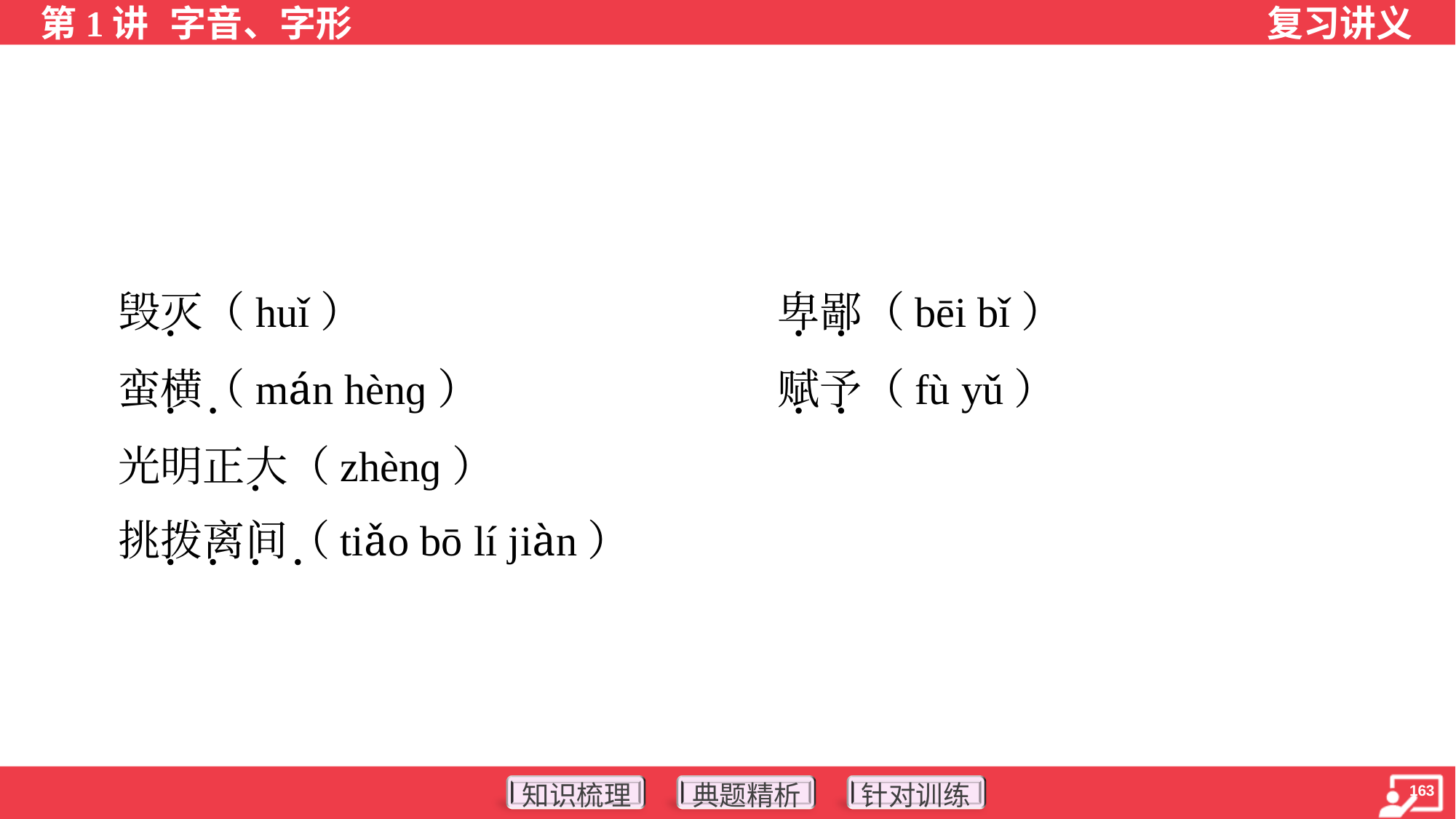

毁灭（huǐ）	卑鄙（bēi bǐ）
    蛮横（mán hènɡ）	赋予（fù yǔ）
    光明正大（zhènɡ）
    挑拨离间（tiǎo bō lí jiàn）